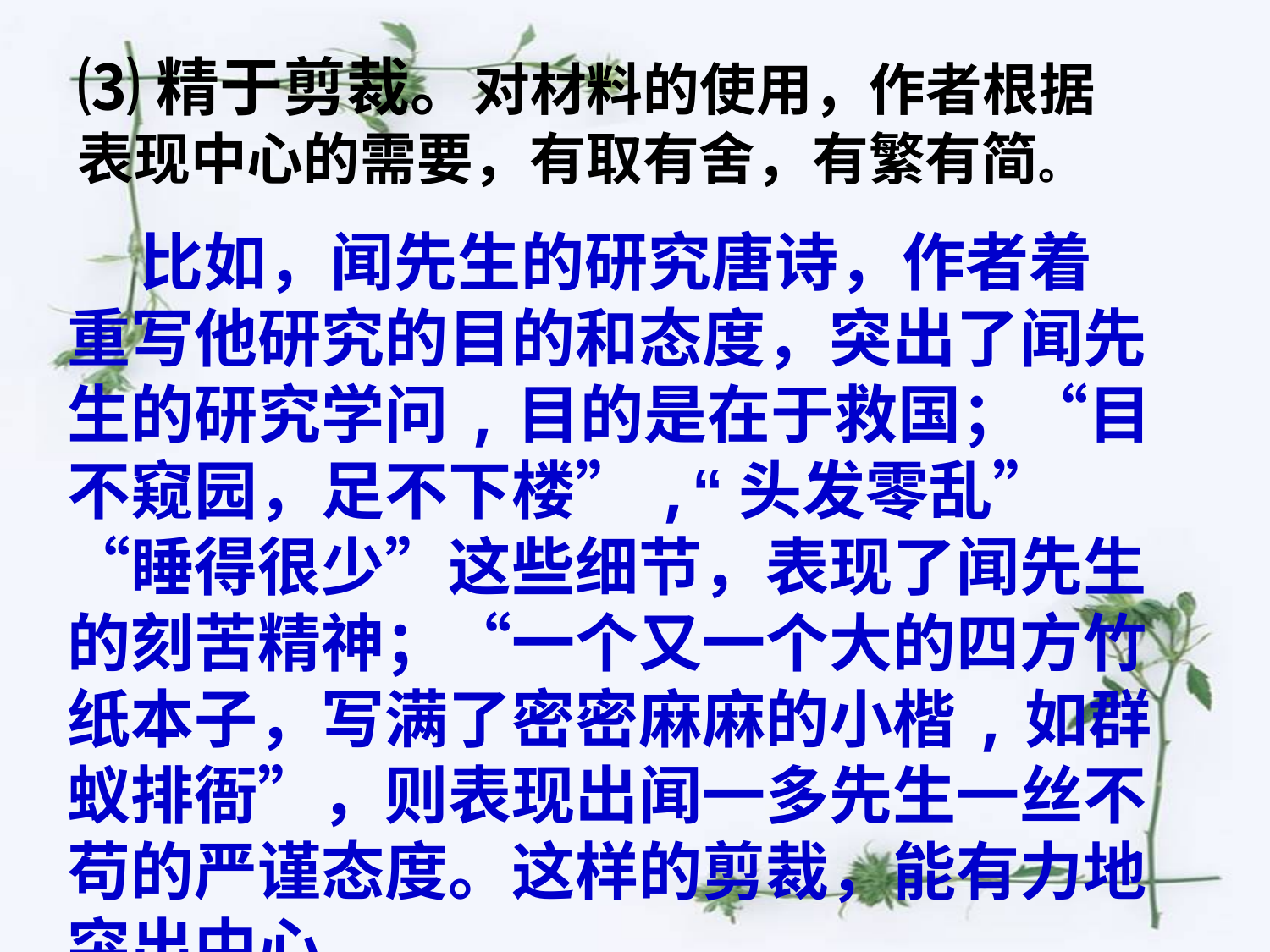

⑶精于剪裁。对材料的使用，作者根据表现中心的需要，有取有舍，有繁有简。
    比如，闻先生的研究唐诗，作者着重写他研究的目的和态度，突出了闻先生的研究学问,目的是在于救国；“目不窥园，足不下楼”,“头发零乱”“睡得很少”这些细节，表现了闻先生的刻苦精神；“一个又一个大的四方竹纸本子，写满了密密麻麻的小楷,如群蚁排衙”，则表现出闻一多先生一丝不苟的严谨态度。这样的剪裁，能有力地突出中心。